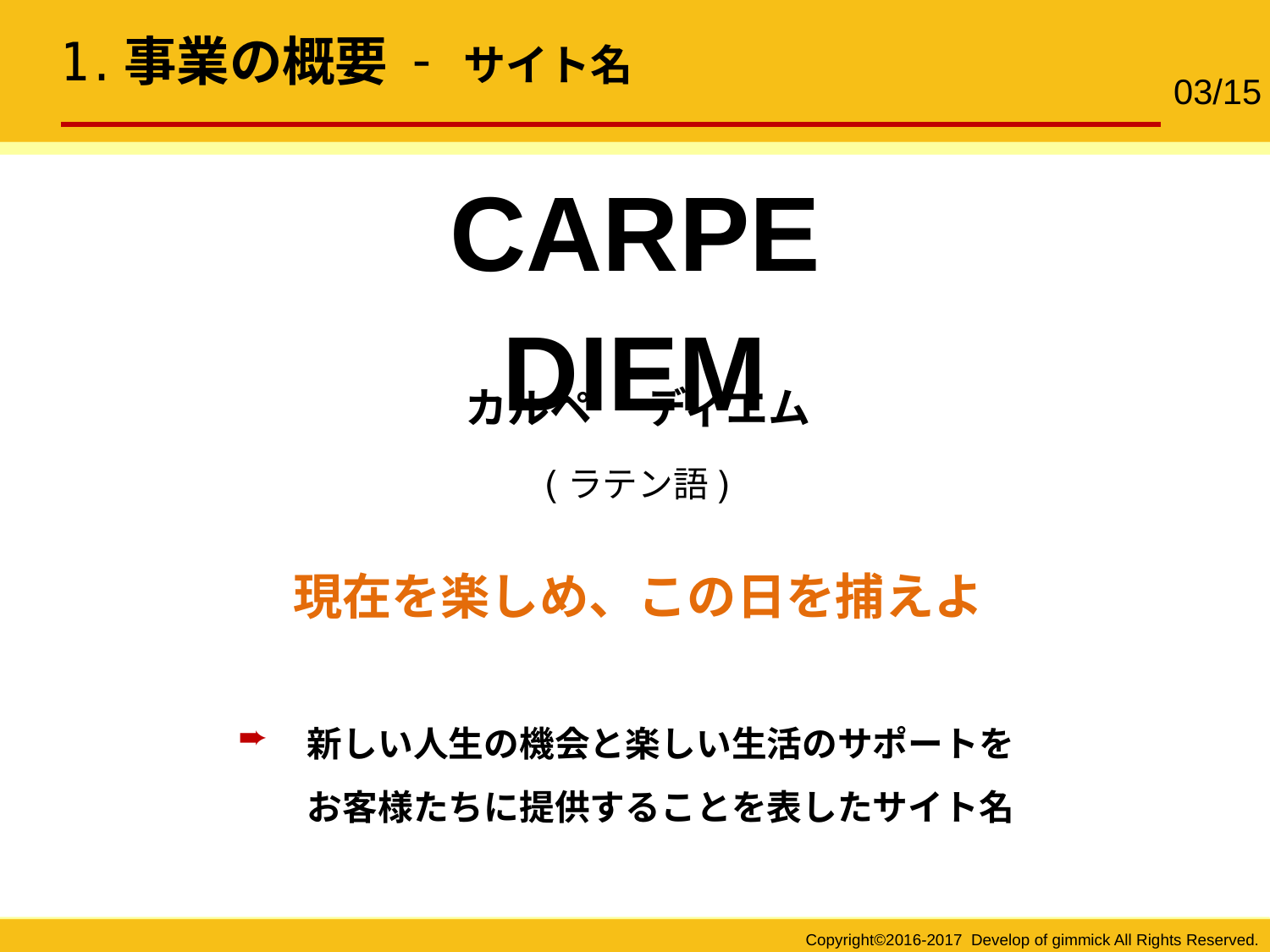

1.事業の概要 - サイト名
03/15
Carpe Diem
カルペ　 ディエム

(ラテン語)

現在を楽しめ、この日を捕えよ
新しい人生の機会と楽しい生活のサポートを
お客様たちに提供することを表したサイト名
 ➨
Copyright©2016-2017  Develop of gimmick All Rights Reserved.